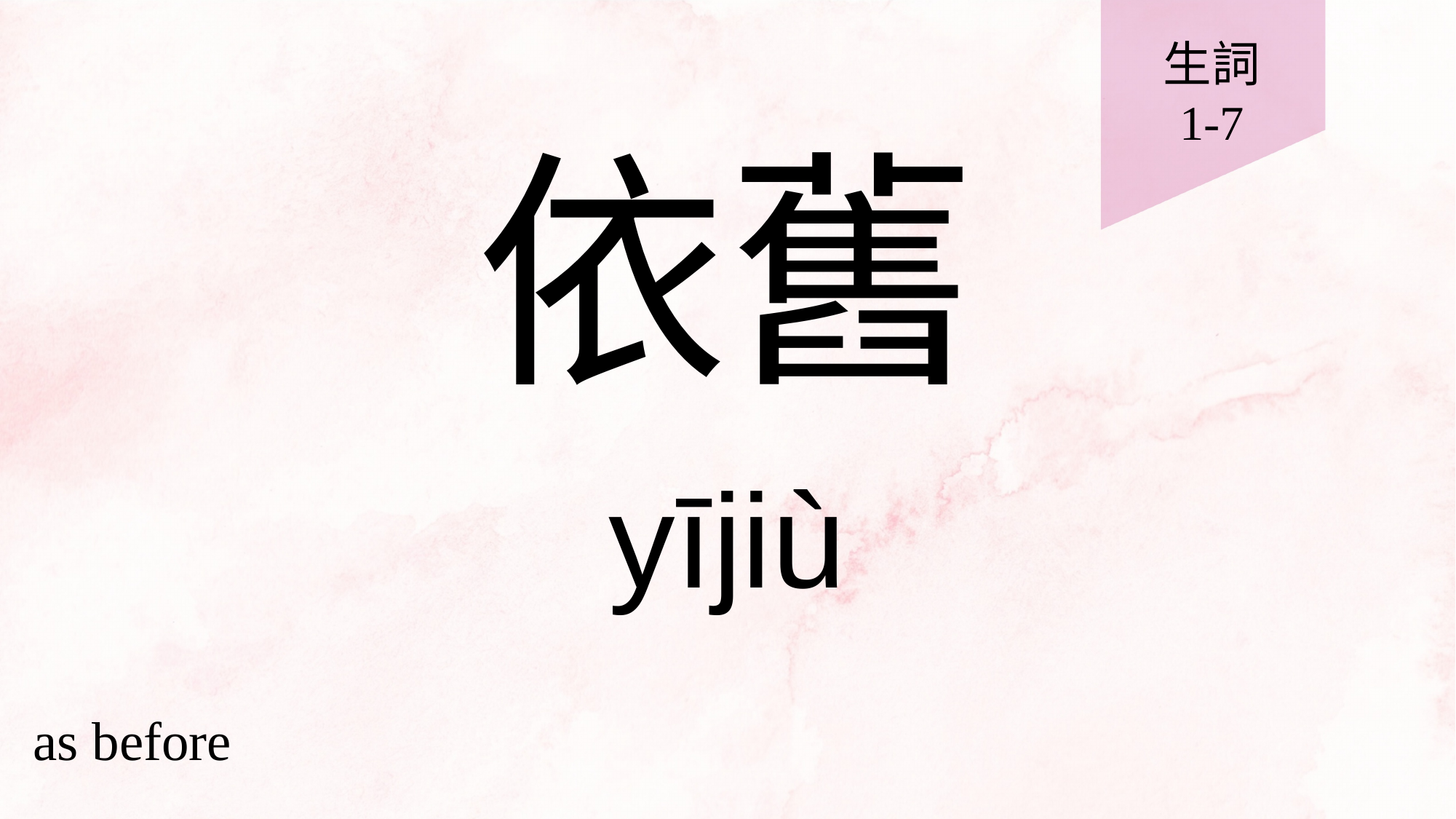

生詞
1-7
# 依舊
yījiù
as before